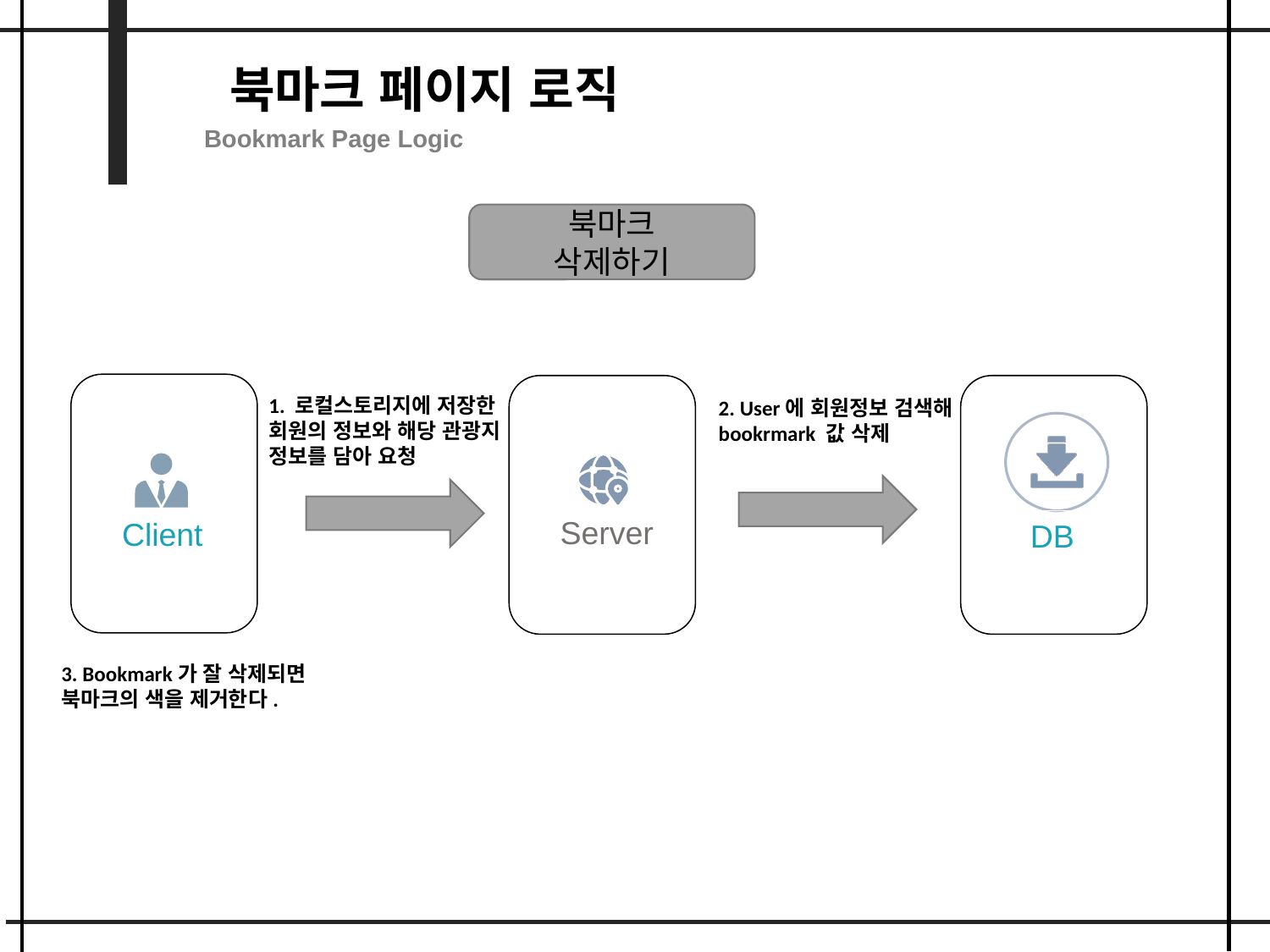

북마크 페이지 로직
Bookmark Page Logic
북마크
삭제하기

1. 로컬스토리지에 저장한 회원의 정보와 해당 관광지 정보를 담아 요청

2. User에 회원정보 검색해 bookrmark 값 삭제

Client
DB
Server
3. Bookmark가 잘 삭제되면 북마크의 색을 제거한다.